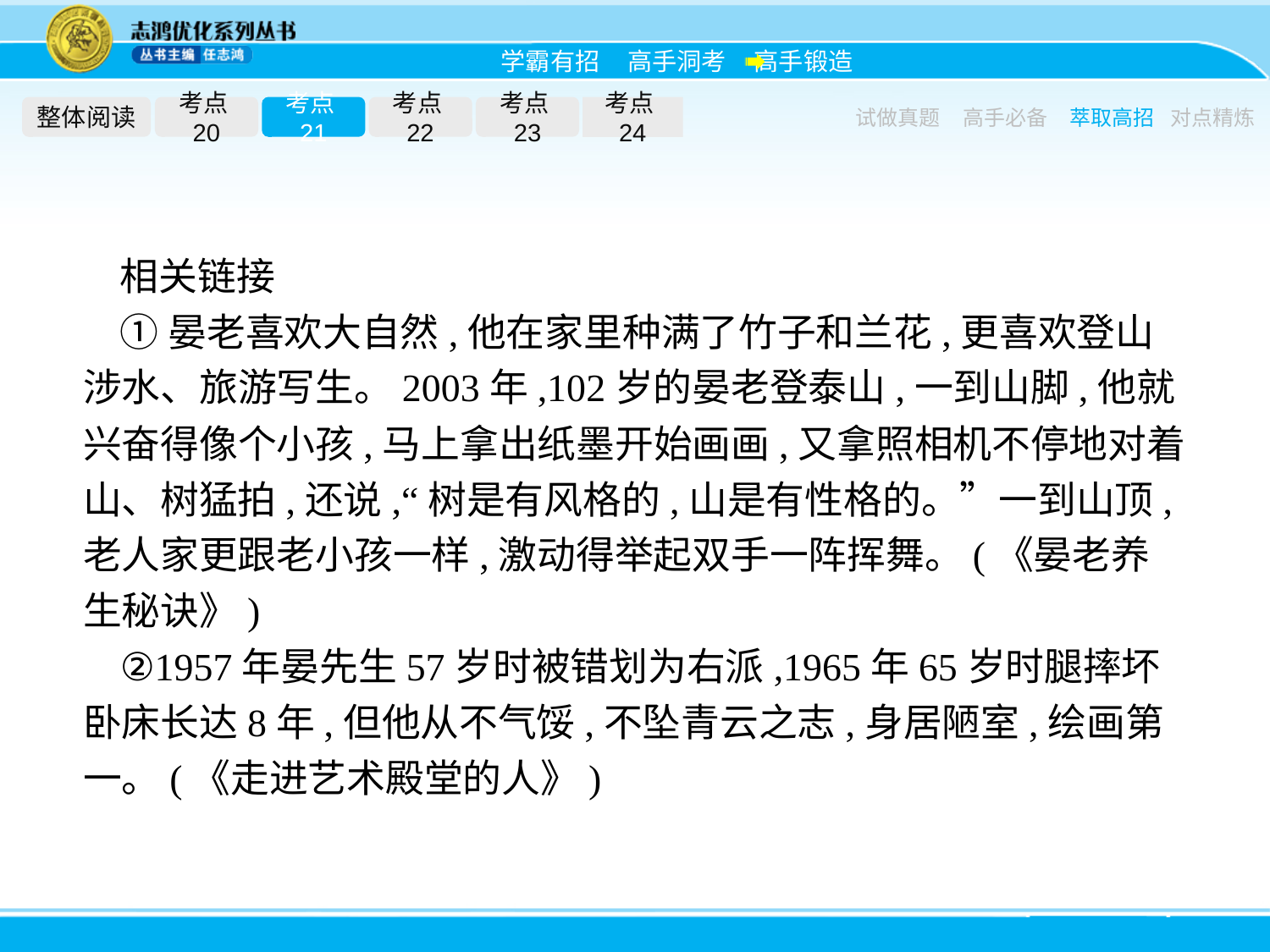

整体阅读
考点20
考点21
考点22
考点23
考点24
试做真题
高手必备
萃取高招
对点精炼
相关链接
①晏老喜欢大自然,他在家里种满了竹子和兰花,更喜欢登山涉水、旅游写生。2003年,102岁的晏老登泰山,一到山脚,他就兴奋得像个小孩,马上拿出纸墨开始画画,又拿照相机不停地对着山、树猛拍,还说,“树是有风格的,山是有性格的。”一到山顶,老人家更跟老小孩一样,激动得举起双手一阵挥舞。(《晏老养生秘诀》)
②1957年晏先生57岁时被错划为右派,1965年65岁时腿摔坏卧床长达8年,但他从不气馁,不坠青云之志,身居陋室,绘画第一。(《走进艺术殿堂的人》)